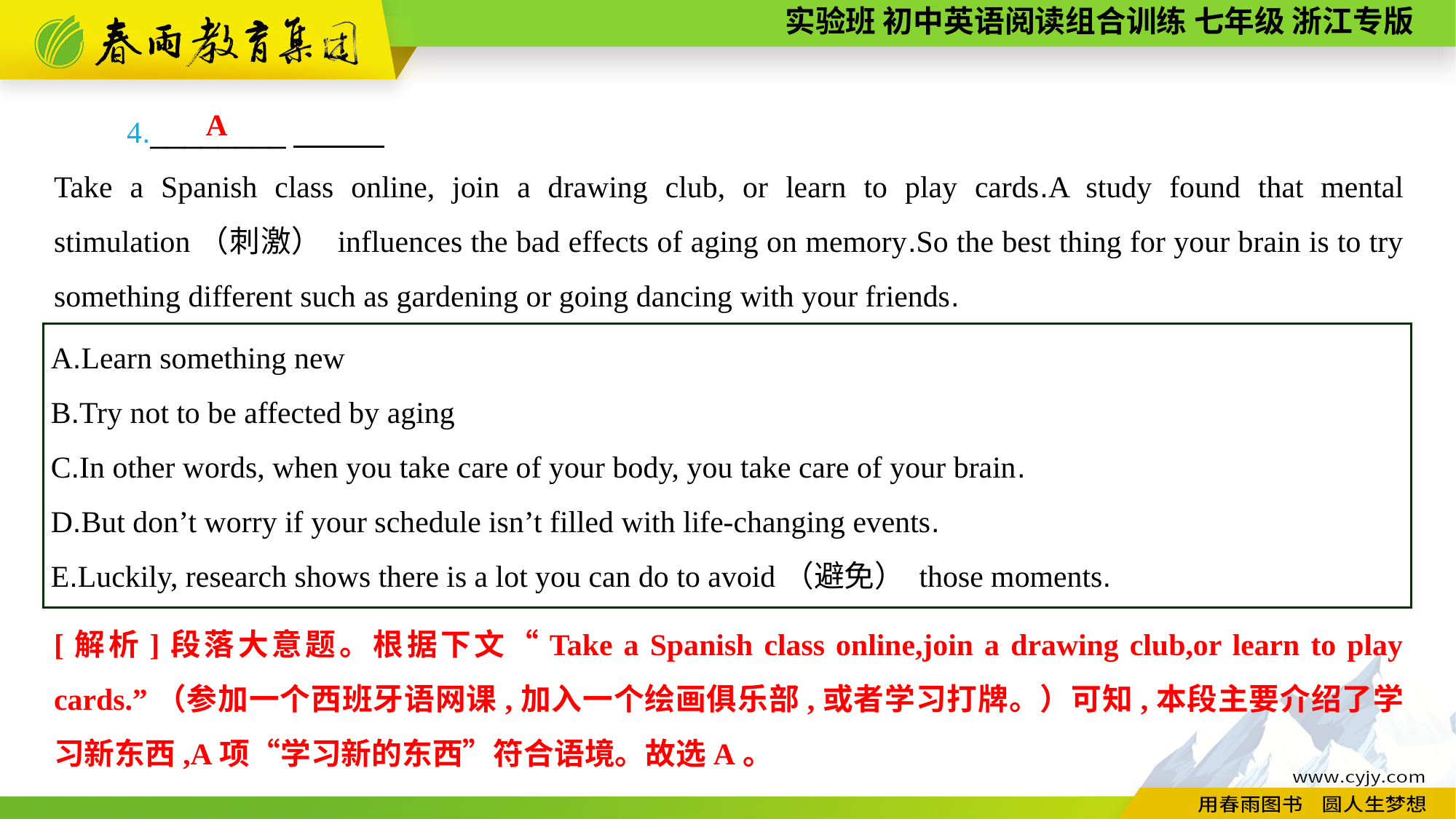

4.________
Take a Spanish class online, join a drawing club, or learn to play cards.A study found that mental stimulation（刺激） influences the bad effects of aging on memory.So the best thing for your brain is to try something different such as gardening or going dancing with your friends.
A
A.Learn something new
B.Try not to be affected by aging
C.In other words, when you take care of your body, you take care of your brain.
D.But don’t worry if your schedule isn’t filled with life-changing events.
E.Luckily, research shows there is a lot you can do to avoid（避免） those moments.

[解析]段落大意题。根据下文“Take a Spanish class online,join a drawing club,or learn to play cards.”（参加一个西班牙语网课,加入一个绘画俱乐部,或者学习打牌。）可知,本段主要介绍了学习新东西,A项“学习新的东西”符合语境。故选A。